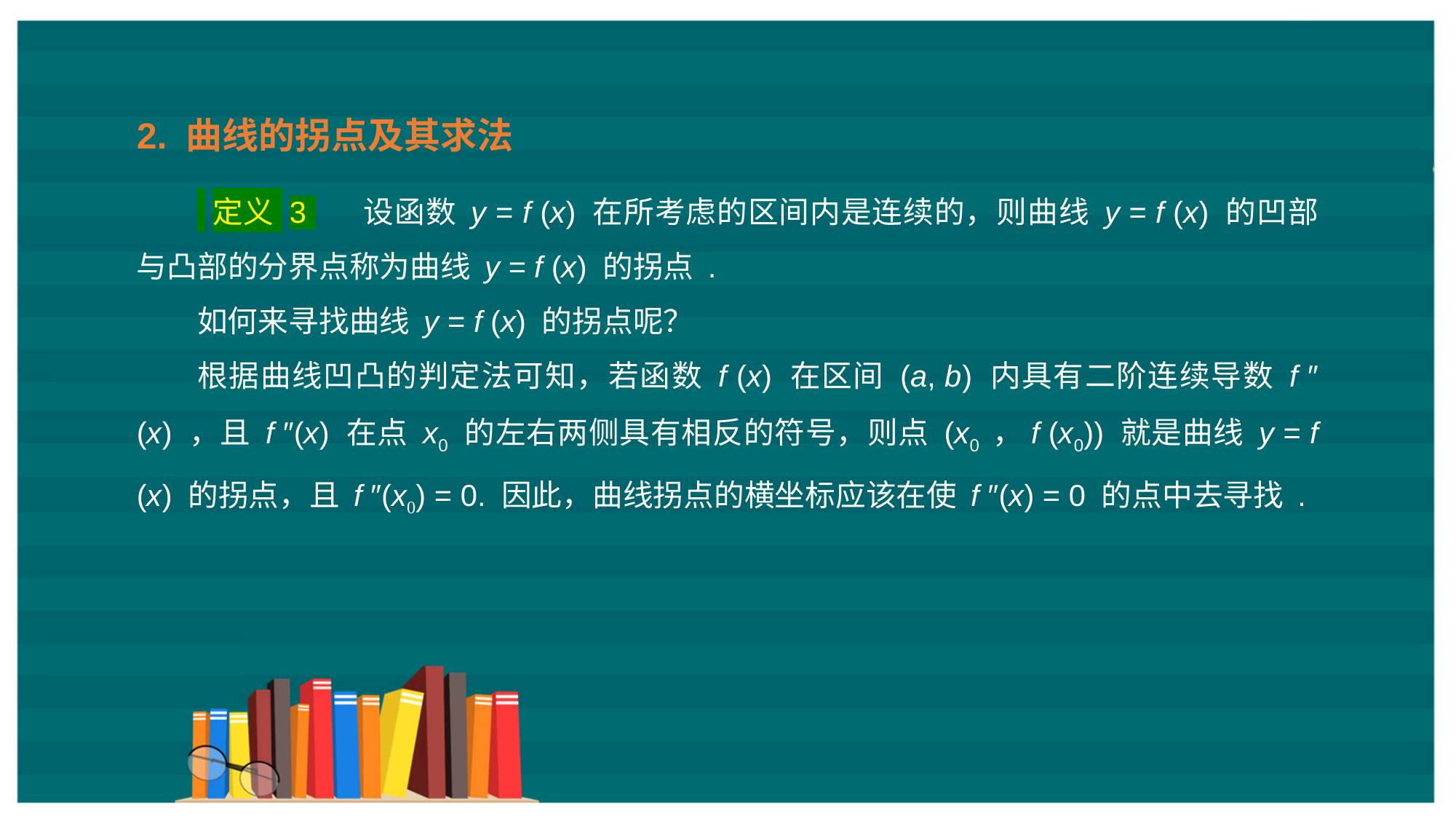

2. 曲线的拐点及其求法
 定义 3  　设函数 y = f (x) 在所考虑的区间内是连续的，则曲线 y = f (x) 的凹部与凸部的分界点称为曲线 y = f (x) 的拐点 .
如何来寻找曲线 y = f (x) 的拐点呢？
根据曲线凹凸的判定法可知，若函数 f (x) 在区间 (a, b) 内具有二阶连续导数 f ″(x) ，且 f ″(x) 在点 x0 的左右两侧具有相反的符号，则点 (x0 ，f (x0)) 就是曲线 y = f (x) 的拐点，且 f ″(x0) = 0. 因此，曲线拐点的横坐标应该在使 f ″(x) = 0 的点中去寻找 .